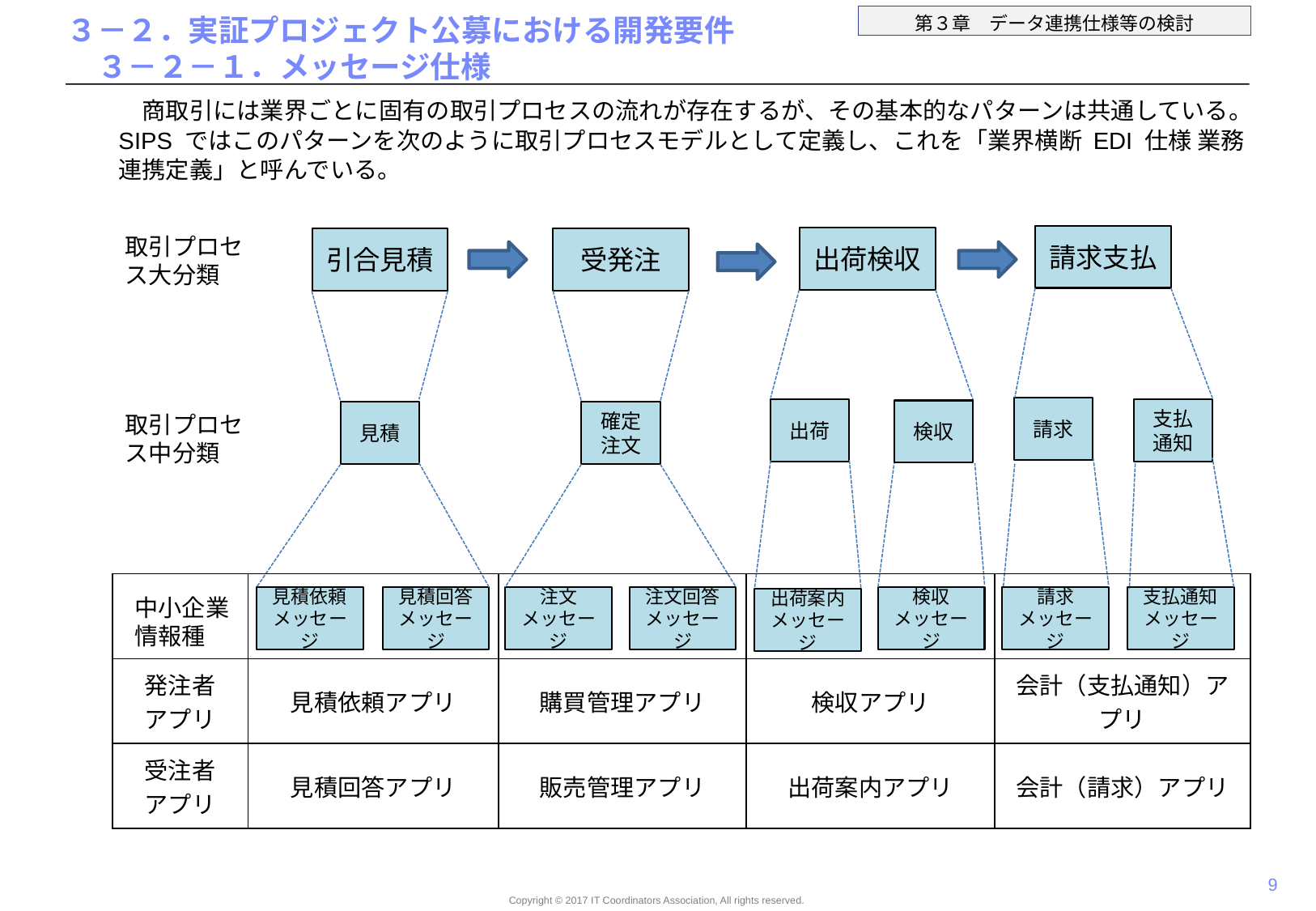

# ３－２．実証プロジェクト公募における開発要件 　３－２－１．メッセージ仕様
　商取引には業界ごとに固有の取引プロセスの流れが存在するが、その基本的なパターンは共通している。SIPS ではこのパターンを次のように取引プロセスモデルとして定義し、これを「業界横断 EDI 仕様 業務連携定義」と呼んでいる。

請求支払
取引プロセス大分類
出荷検収
引合見積
受発注

請求
支払
通知
出荷
検収
見積
確定注文
取引プロセス中分類
|  |  |  |  |  |
| --- | --- | --- | --- | --- |
| 発注者 アプリ | 見積依頼アプリ | 購買管理アプリ | 検収アプリ | 会計（支払通知）アプリ |
| 受注者 アプリ | 見積回答アプリ | 販売管理アプリ | 出荷案内アプリ | 会計（請求）アプリ |
支払通知
メッセージ
中小企業
情報種
検収
メッセージ
注文回答
メッセージ
注文
メッセージ
見積依頼
メッセージ
見積回答
メッセージ
請求
メッセージ
出荷案内
メッセージ
9